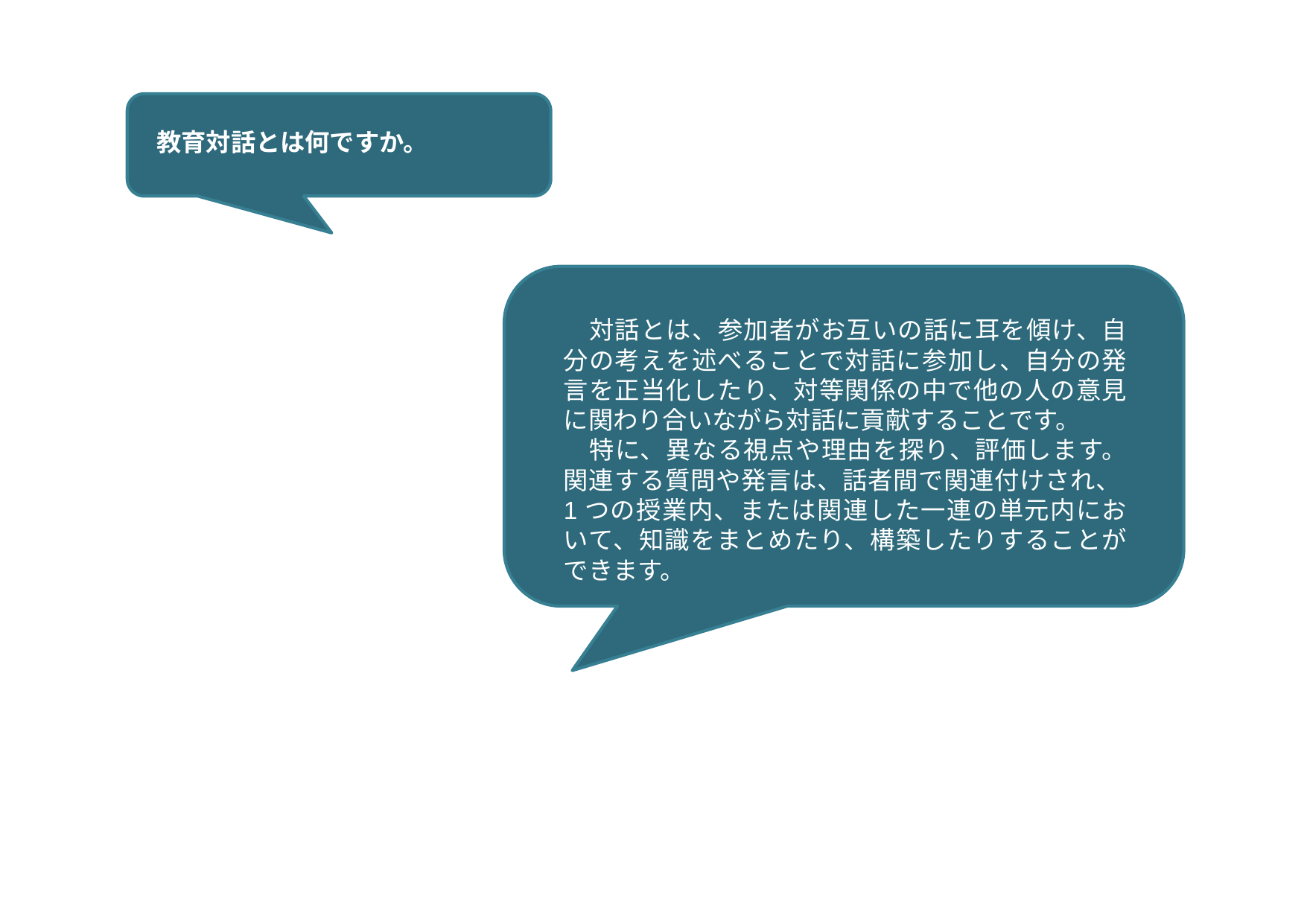

教育対話とは何ですか。

　対話とは、参加者がお互いの話に耳を傾け、自分の考えを述べることで対話に参加し、自分の発言を正当化したり、対等関係の中で他の人の意見に関わり合いながら対話に貢献することです。
　特に、異なる視点や理由を探り、評価します。関連する質問や発言は、話者間で関連付けされ、1つの授業内、または関連した一連の単元内において、知識をまとめたり、構築したりすることができます。